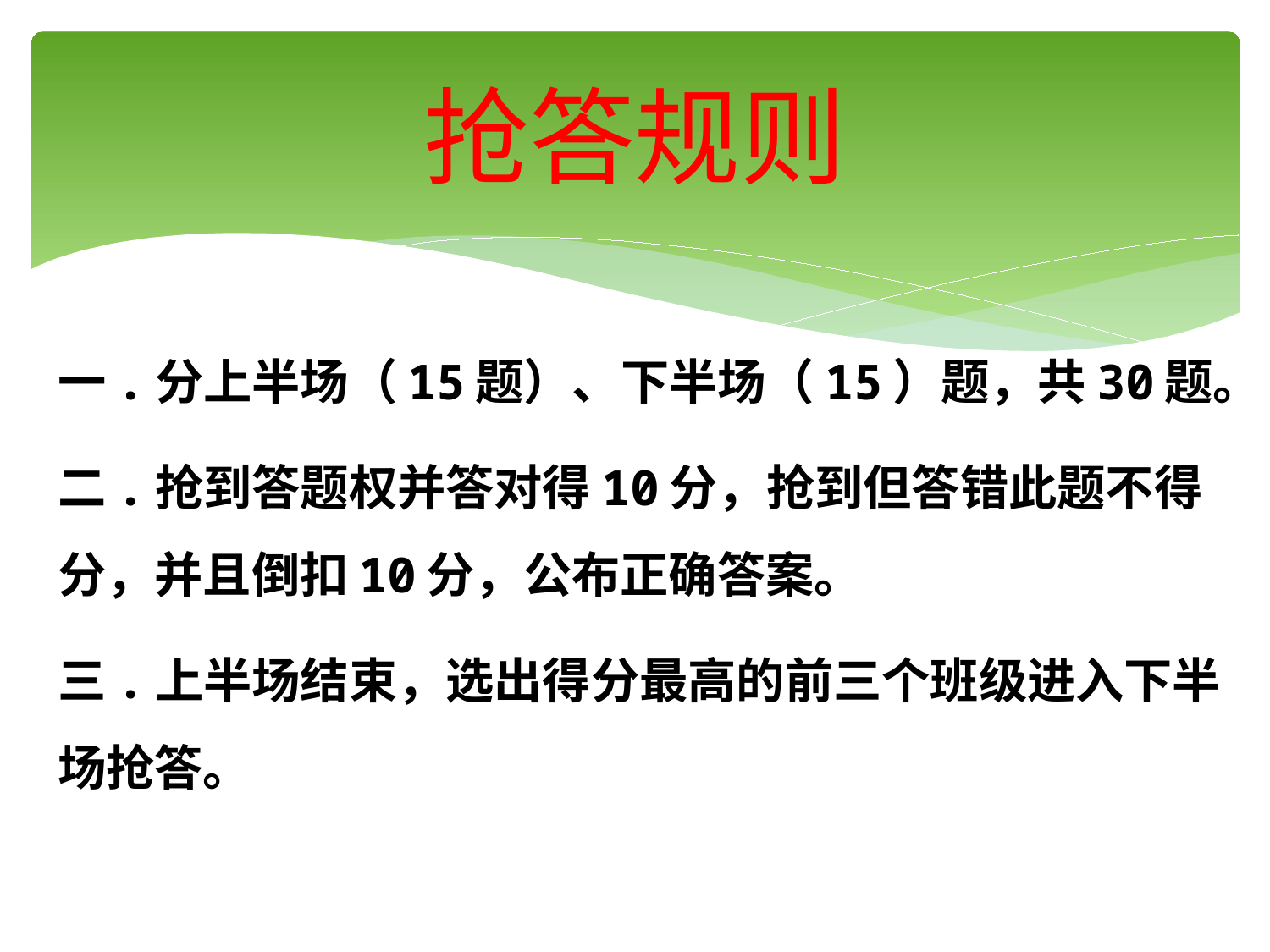

# 抢答规则
一.分上半场（15题）、下半场（15）题，共30题。
二.抢到答题权并答对得10分，抢到但答错此题不得分，并且倒扣10分，公布正确答案。
三.上半场结束，选出得分最高的前三个班级进入下半场抢答。